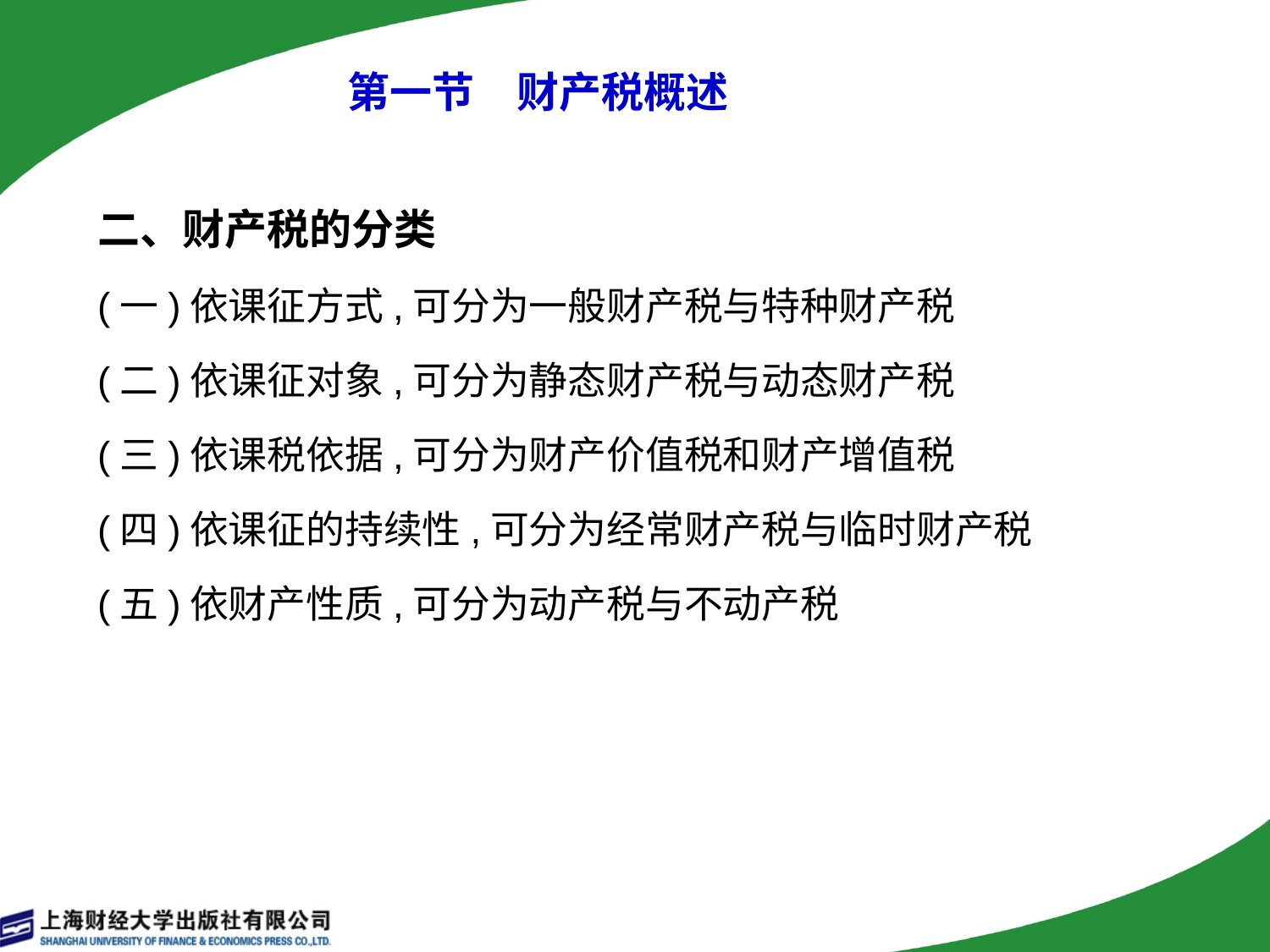

# 第一节　财产税概述
二、财产税的分类
(一)依课征方式,可分为一般财产税与特种财产税
(二)依课征对象,可分为静态财产税与动态财产税
(三)依课税依据,可分为财产价值税和财产增值税
(四)依课征的持续性,可分为经常财产税与临时财产税
(五)依财产性质,可分为动产税与不动产税